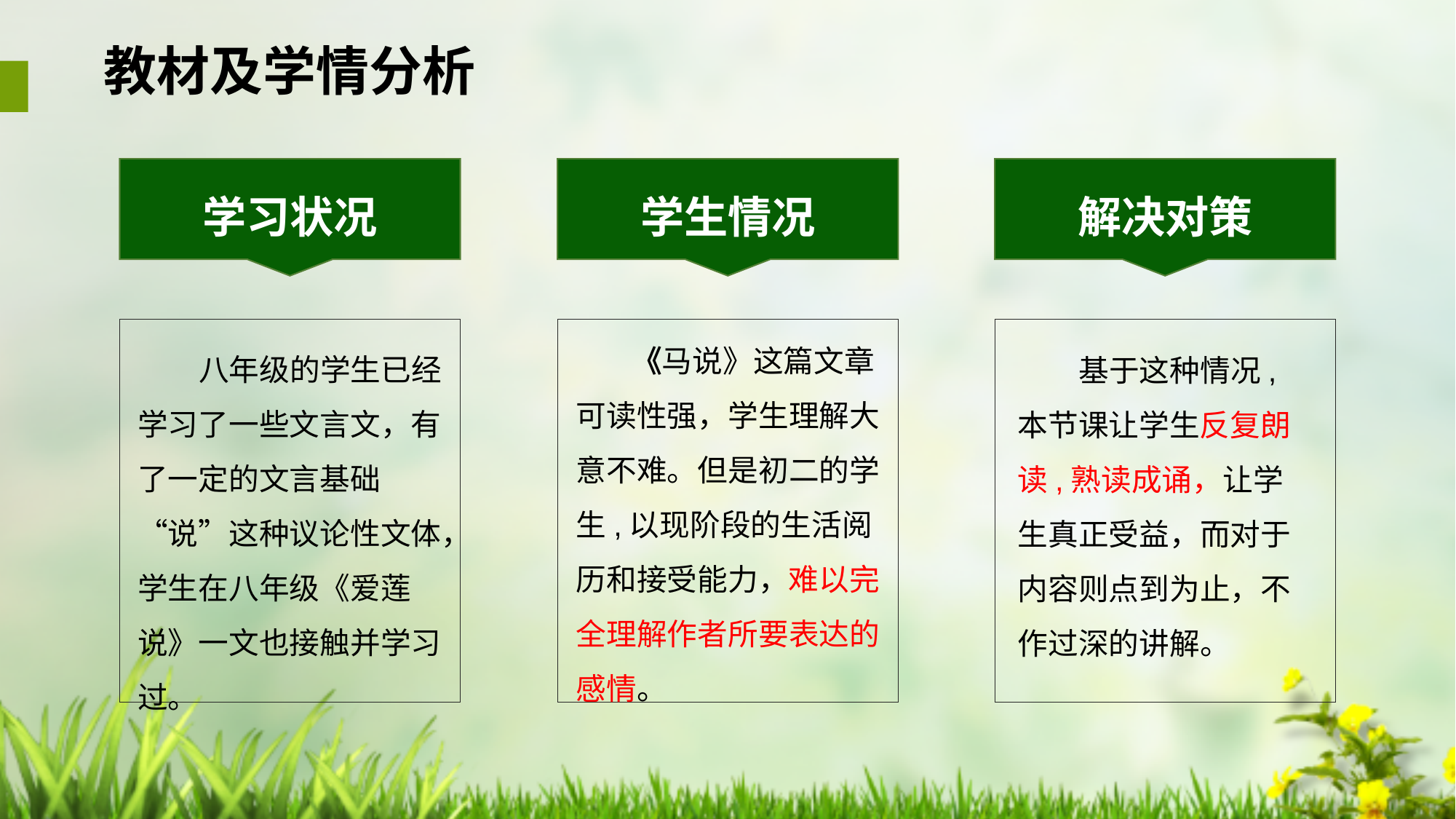

教材及学情分析

解决对策
学习状况
学生情况
       《马说》这篇文章可读性强，学生理解大意不难。但是初二的学生,以现阶段的生活阅历和接受能力，难以完全理解作者所要表达的感情。

        八年级的学生已经学习了一些文言文，有了一定的文言基础“说”这种议论性文体，学生在八年级《爱莲说》一文也接触并学习过。
        基于这种情况,本节课让学生反复朗读,熟读成诵，让学生真正受益，而对于内容则点到为止，不作过深的讲解。